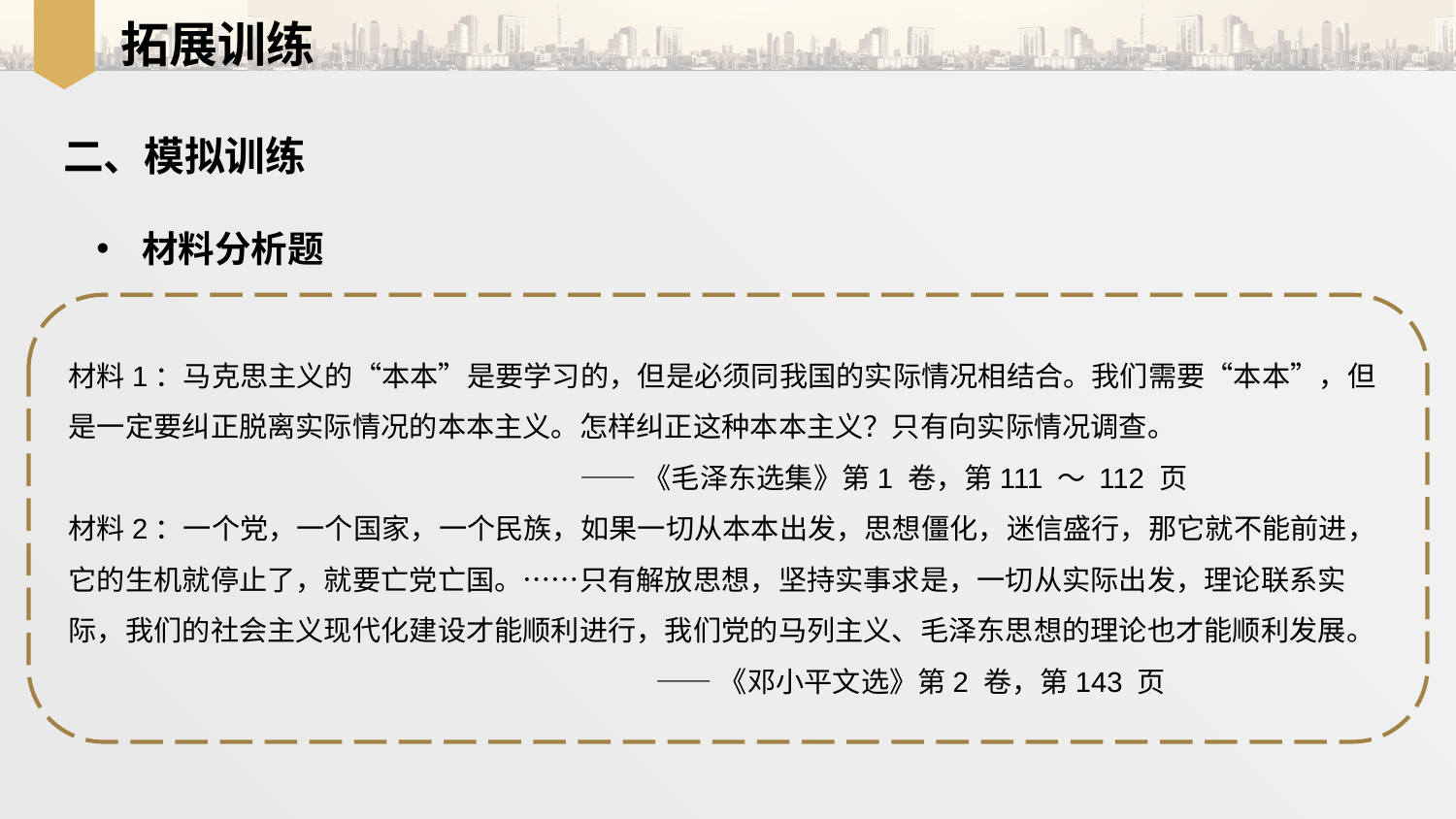

拓展训练
二、模拟训练
材料分析题

材料1：马克思主义的“本本”是要学习的，但是必须同我国的实际情况相结合。我们需要“本本”，但是一定要纠正脱离实际情况的本本主义。怎样纠正这种本本主义？只有向实际情况调查。
                                                                                 ——《毛泽东选集》第1 卷，第111 ～ 112 页
材料2：一个党，一个国家，一个民族，如果一切从本本出发，思想僵化，迷信盛行，那它就不能前进，它的生机就停止了，就要亡党亡国。……只有解放思想，坚持实事求是，一切从实际出发，理论联系实际，我们的社会主义现代化建设才能顺利进行，我们党的马列主义、毛泽东思想的理论也才能顺利发展。
                                                                                             ——《邓小平文选》第2 卷，第143 页